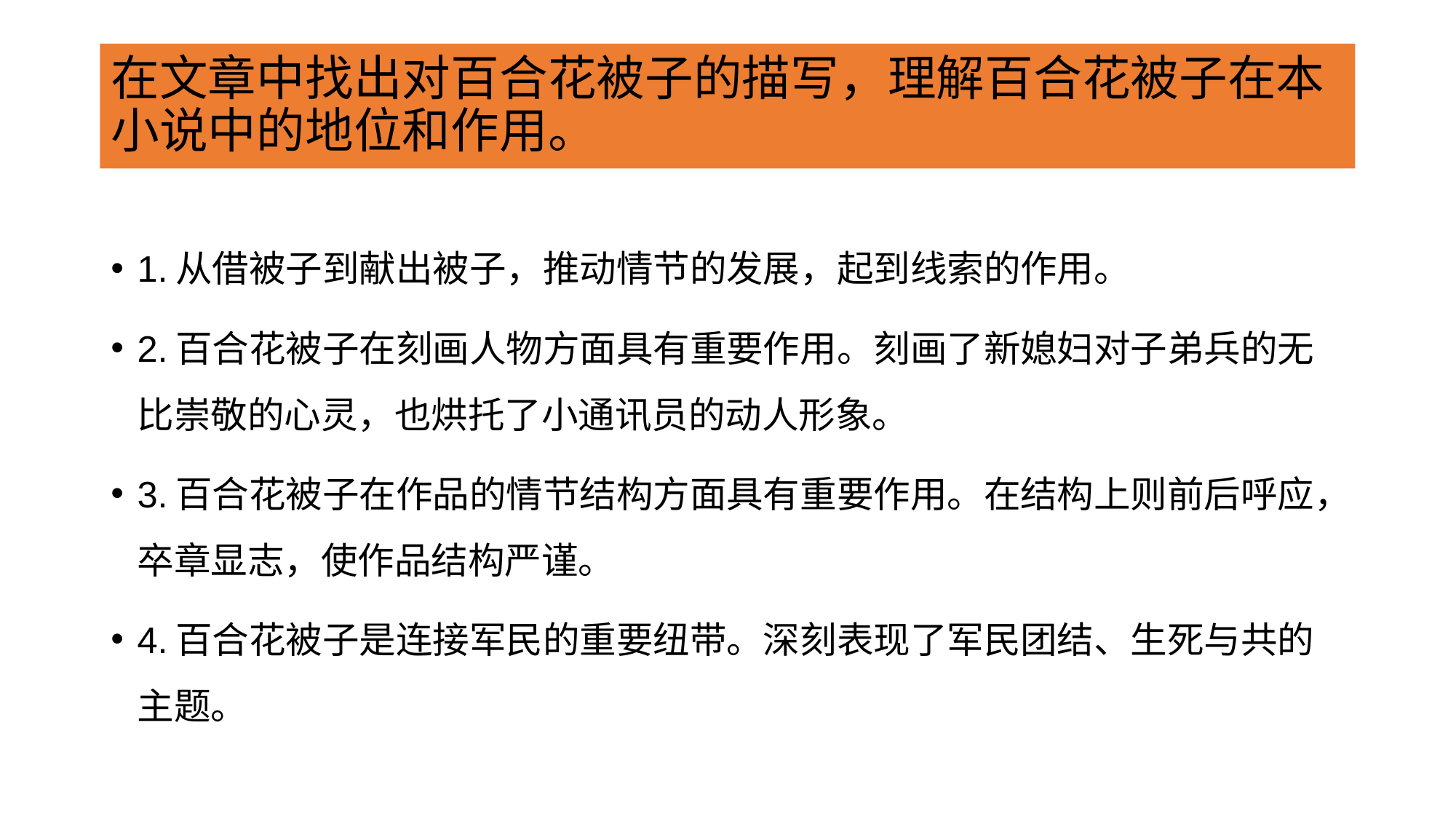

#
在文章中找出对百合花被子的描写，理解百合花被子在本小说中的地位和作用。
1.从借被子到献出被子，推动情节的发展，起到线索的作用。
2.百合花被子在刻画人物方面具有重要作用。刻画了新媳妇对子弟兵的无比崇敬的心灵，也烘托了小通讯员的动人形象。
3.百合花被子在作品的情节结构方面具有重要作用。在结构上则前后呼应，卒章显志，使作品结构严谨。
4.百合花被子是连接军民的重要纽带。深刻表现了军民团结、生死与共的主题。